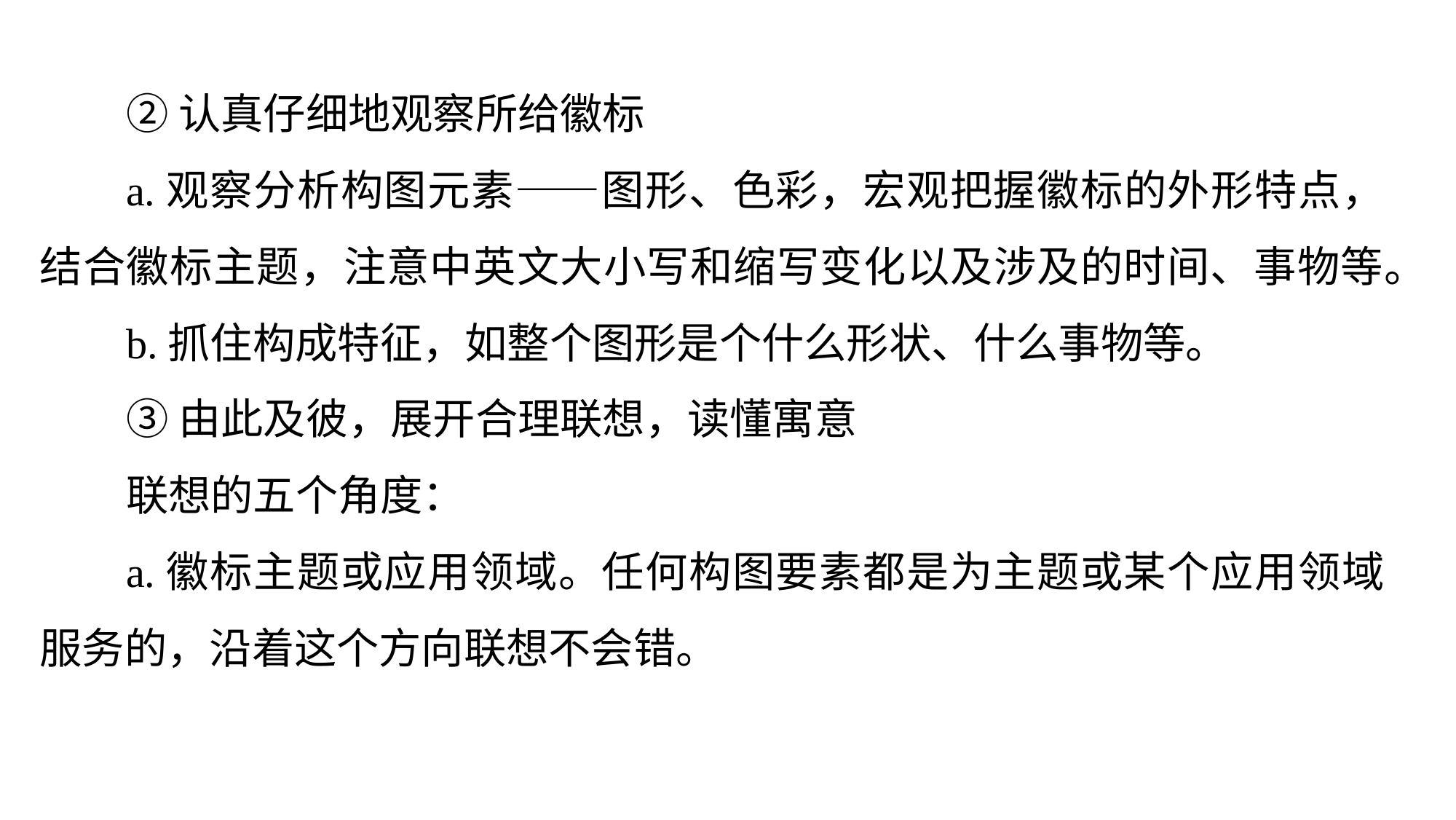

②认真仔细地观察所给徽标
a.观察分析构图元素——图形、色彩，宏观把握徽标的外形特点，结合徽标主题，注意中英文大小写和缩写变化以及涉及的时间、事物等。
b.抓住构成特征，如整个图形是个什么形状、什么事物等。
③由此及彼，展开合理联想，读懂寓意
联想的五个角度：
a.徽标主题或应用领域。任何构图要素都是为主题或某个应用领域服务的，沿着这个方向联想不会错。